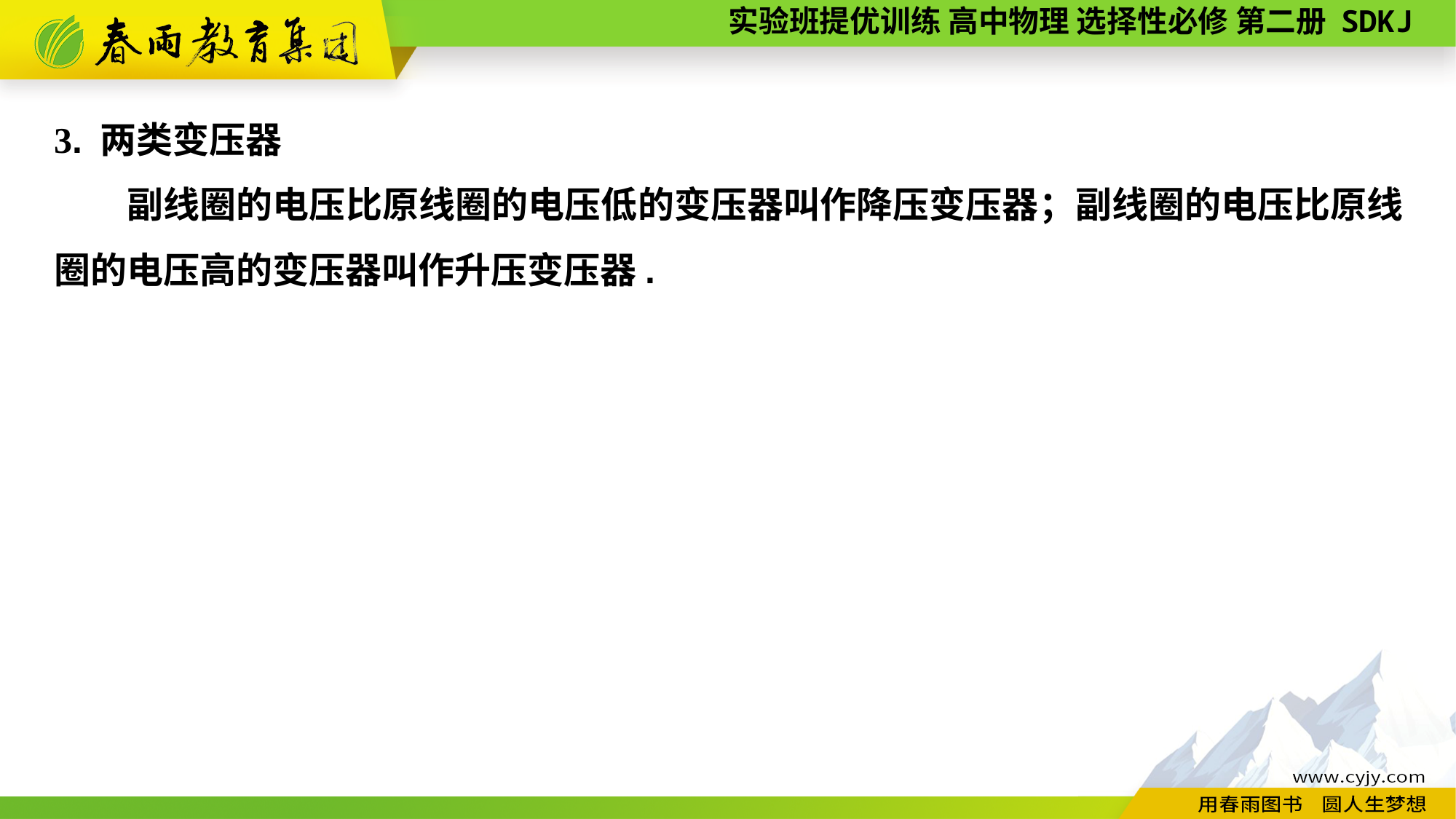

3. 两类变压器
副线圈的电压比原线圈的电压低的变压器叫作降压变压器；副线圈的电压比原线圈的电压高的变压器叫作升压变压器.